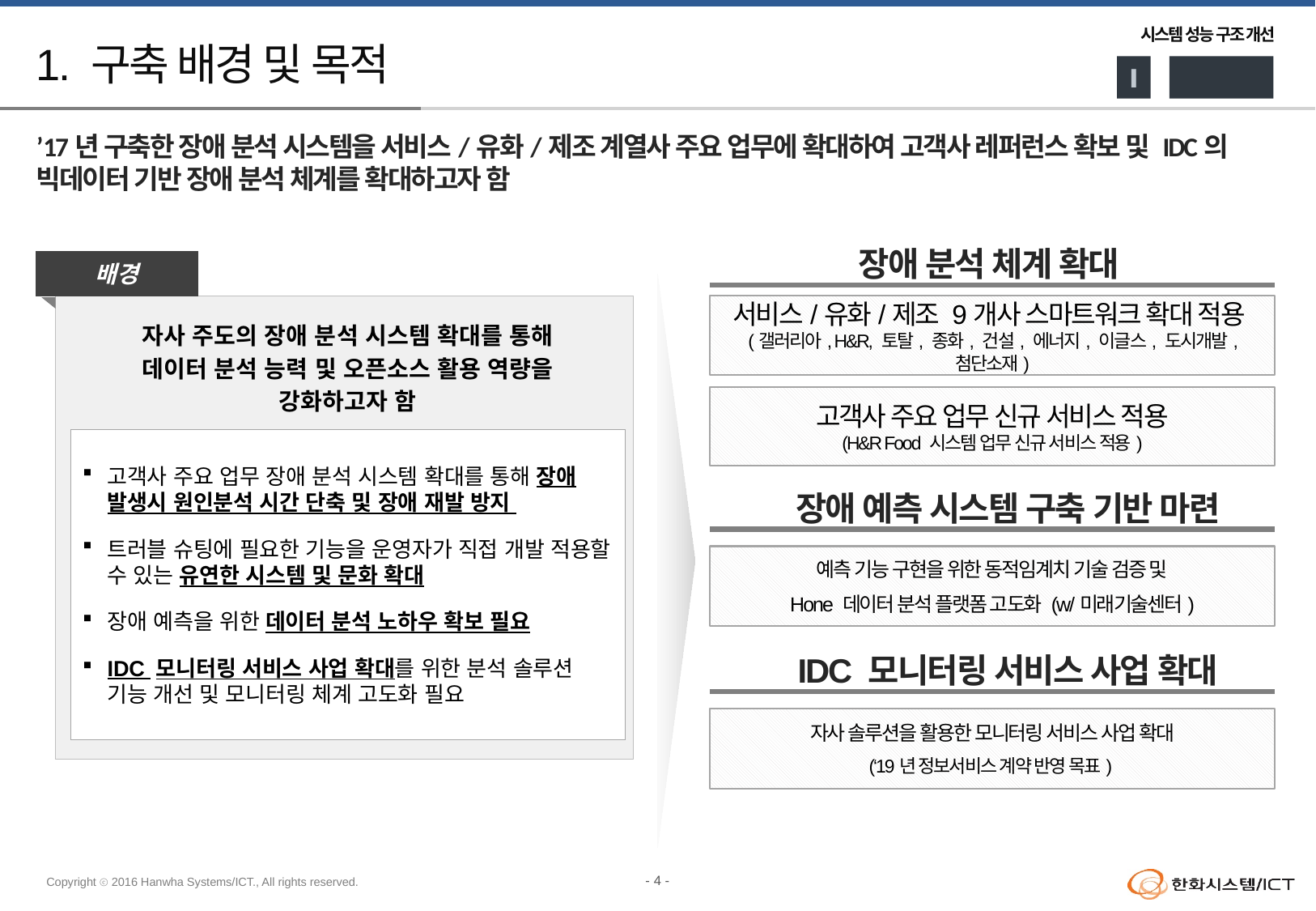

# 1. 구축 배경 및 목적
’17년 구축한 장애 분석 시스템을 서비스/유화/제조 계열사 주요 업무에 확대하여 고객사 레퍼런스 확보 및 IDC의 빅데이터 기반 장애 분석 체계를 확대하고자 함
장애 분석 체계 확대
배경

서비스/유화/제조 9개사 스마트워크 확대 적용
(갤러리아, H&R, 토탈, 종화, 건설, 에너지, 이글스, 도시개발, 첨단소재)

자사 주도의 장애 분석 시스템 확대를 통해
데이터 분석 능력 및 오픈소스 활용 역량을
강화하고자 함

고객사 주요 업무 신규 서비스 적용
(H&R Food 시스템 업무 신규 서비스 적용)
고객사 주요 업무 장애 분석 시스템 확대를 통해 장애 발생시 원인분석 시간 단축 및 장애 재발 방지
트러블 슈팅에 필요한 기능을 운영자가 직접 개발 적용할 수 있는 유연한 시스템 및 문화 확대
장애 예측을 위한 데이터 분석 노하우 확보 필요
IDC 모니터링 서비스 사업 확대를 위한 분석 솔루션 기능 개선 및 모니터링 체계 고도화 필요
장애 예측 시스템 구축 기반 마련
예측 기능 구현을 위한 동적임계치 기술 검증 및
Hone 데이터 분석 플랫폼 고도화 (w/미래기술센터)
IDC 모니터링 서비스 사업 확대
자사 솔루션을 활용한 모니터링 서비스 사업 확대
(‘19년 정보서비스 계약 반영 목표)